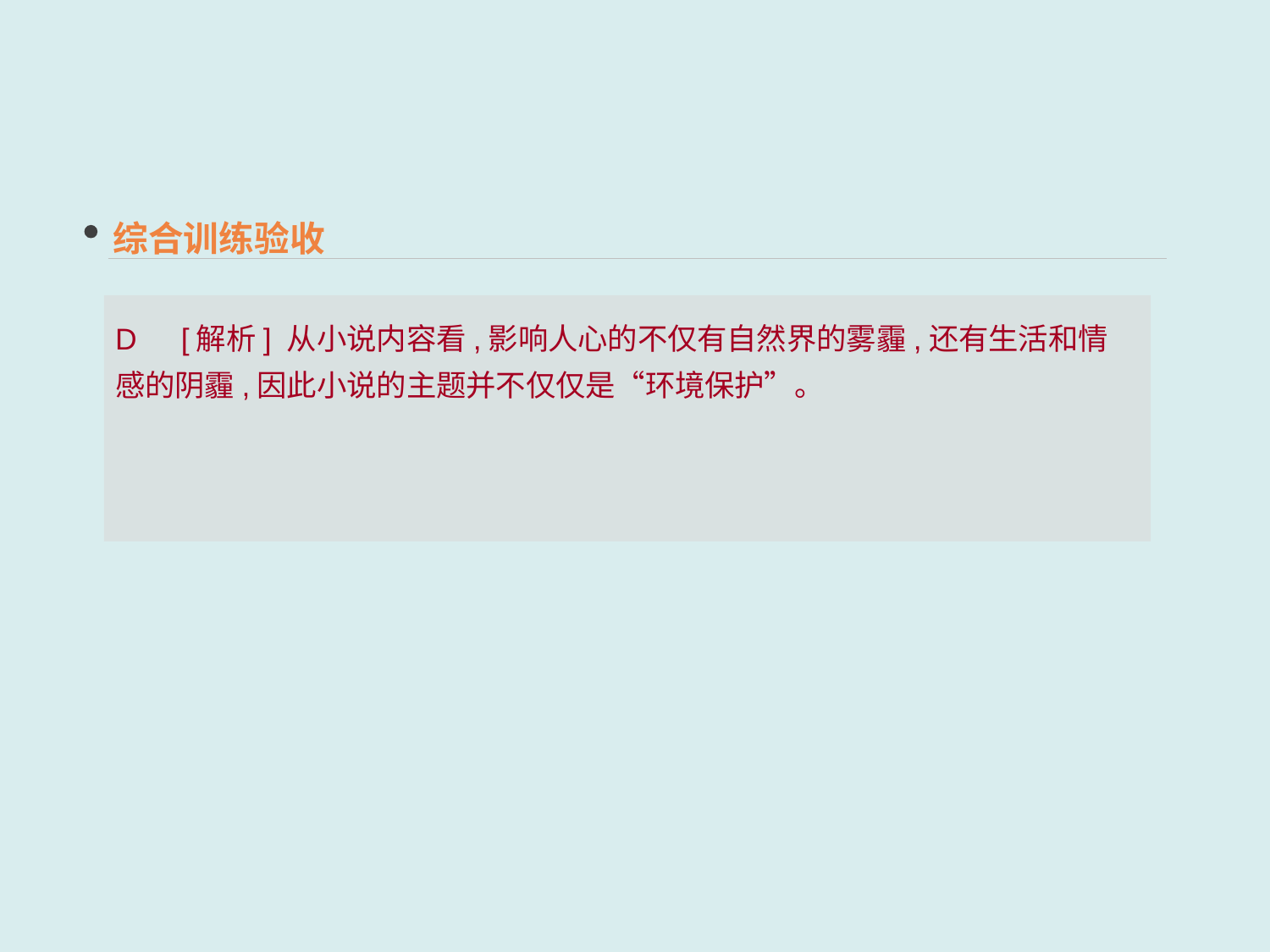

综合训练验收

D　[解析] 从小说内容看,影响人心的不仅有自然界的雾霾,还有生活和情感的阴霾,因此小说的主题并不仅仅是“环境保护”。